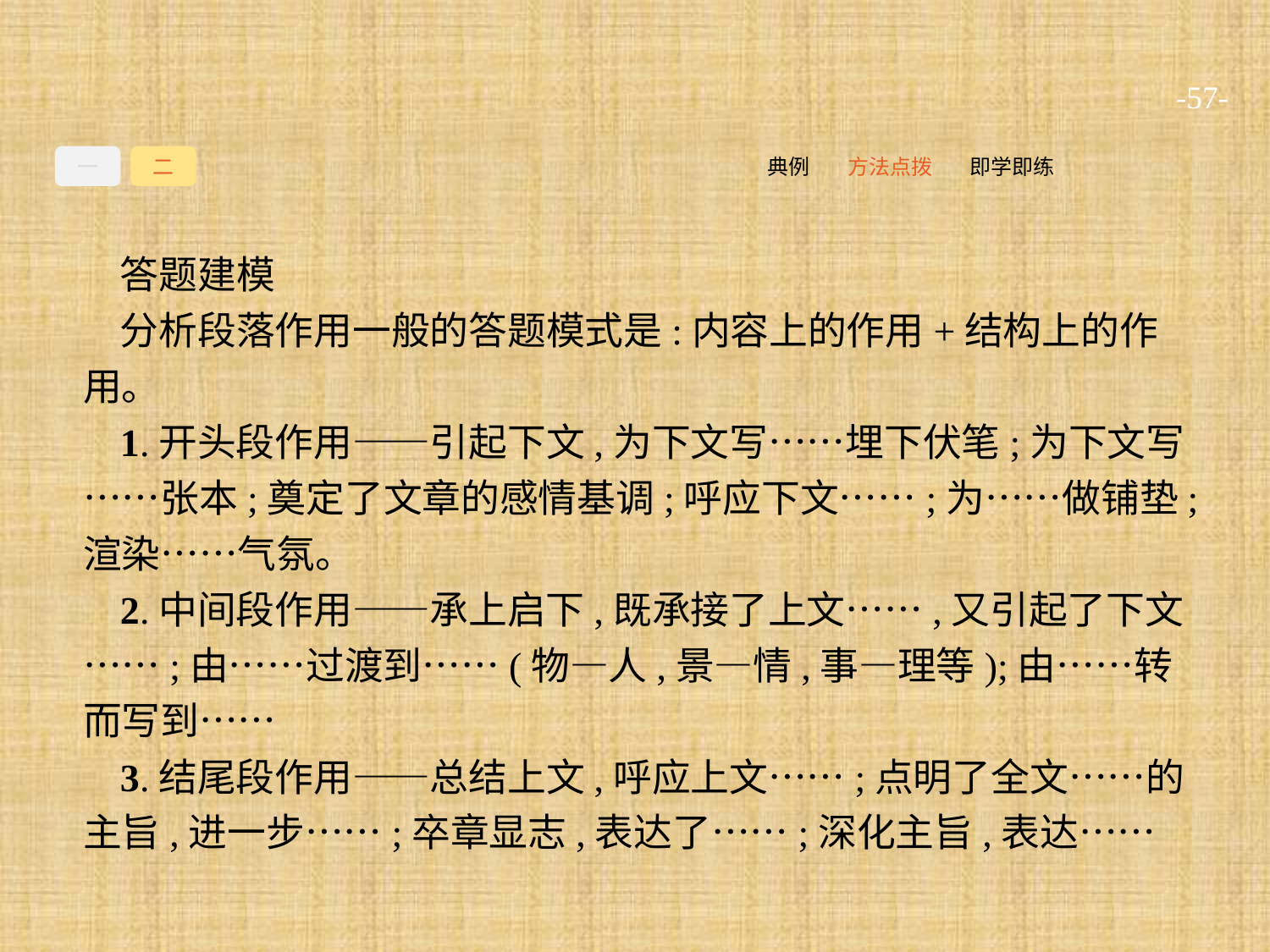

-57-
一
二
即学即练
方法点拨
典例
答题建模
分析段落作用一般的答题模式是:内容上的作用+结构上的作用。
1.开头段作用——引起下文,为下文写……埋下伏笔;为下文写……张本;奠定了文章的感情基调;呼应下文……;为……做铺垫;渲染……气氛。
2.中间段作用——承上启下,既承接了上文……,又引起了下文……;由……过渡到……(物—人,景—情,事—理等);由……转而写到……
3.结尾段作用——总结上文,呼应上文……;点明了全文……的主旨,进一步……;卒章显志,表达了……;深化主旨,表达……